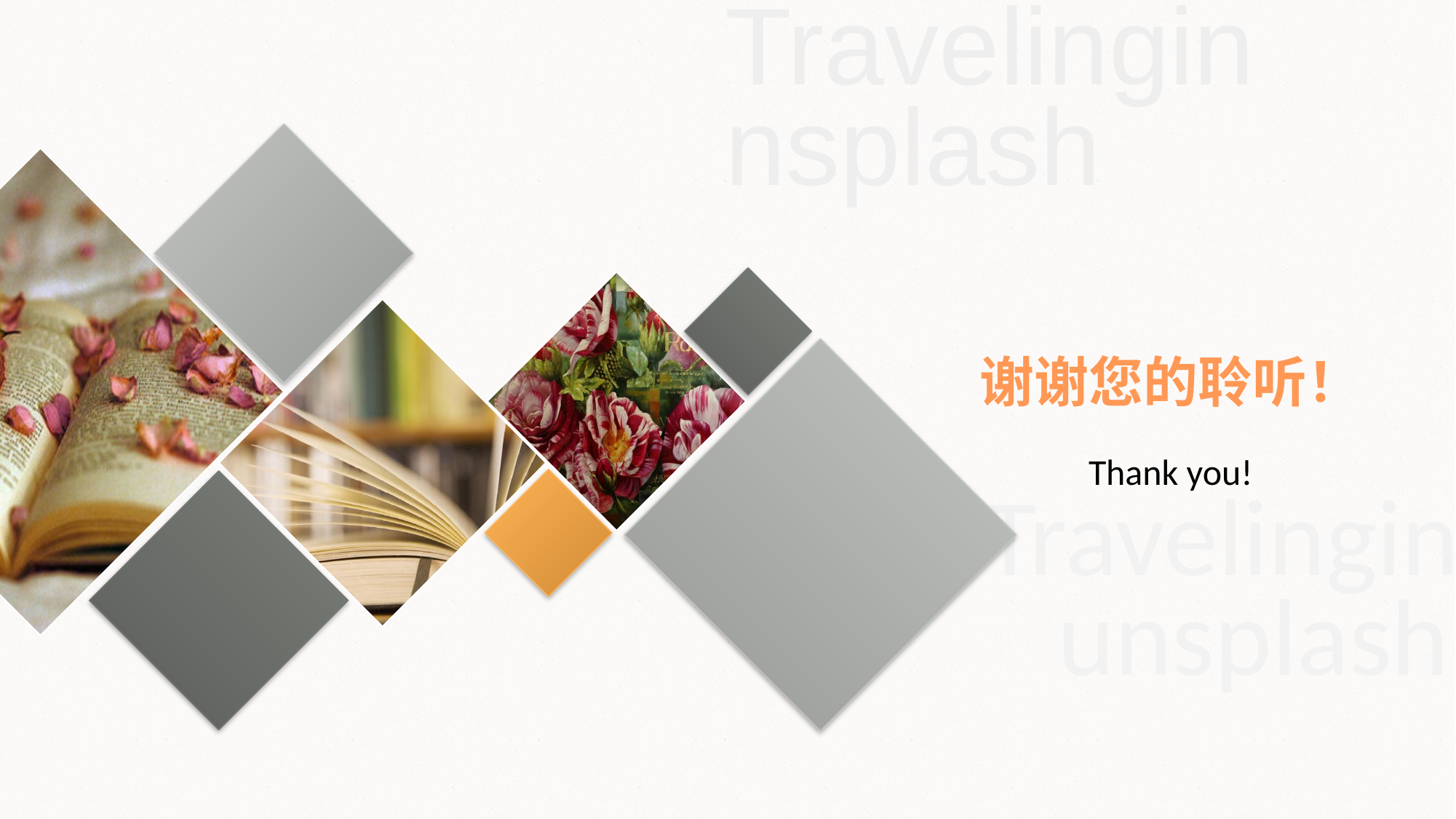

Travelingin nsplash

谢谢您的聆听！

Thank you!

Travelingin
   unsplash